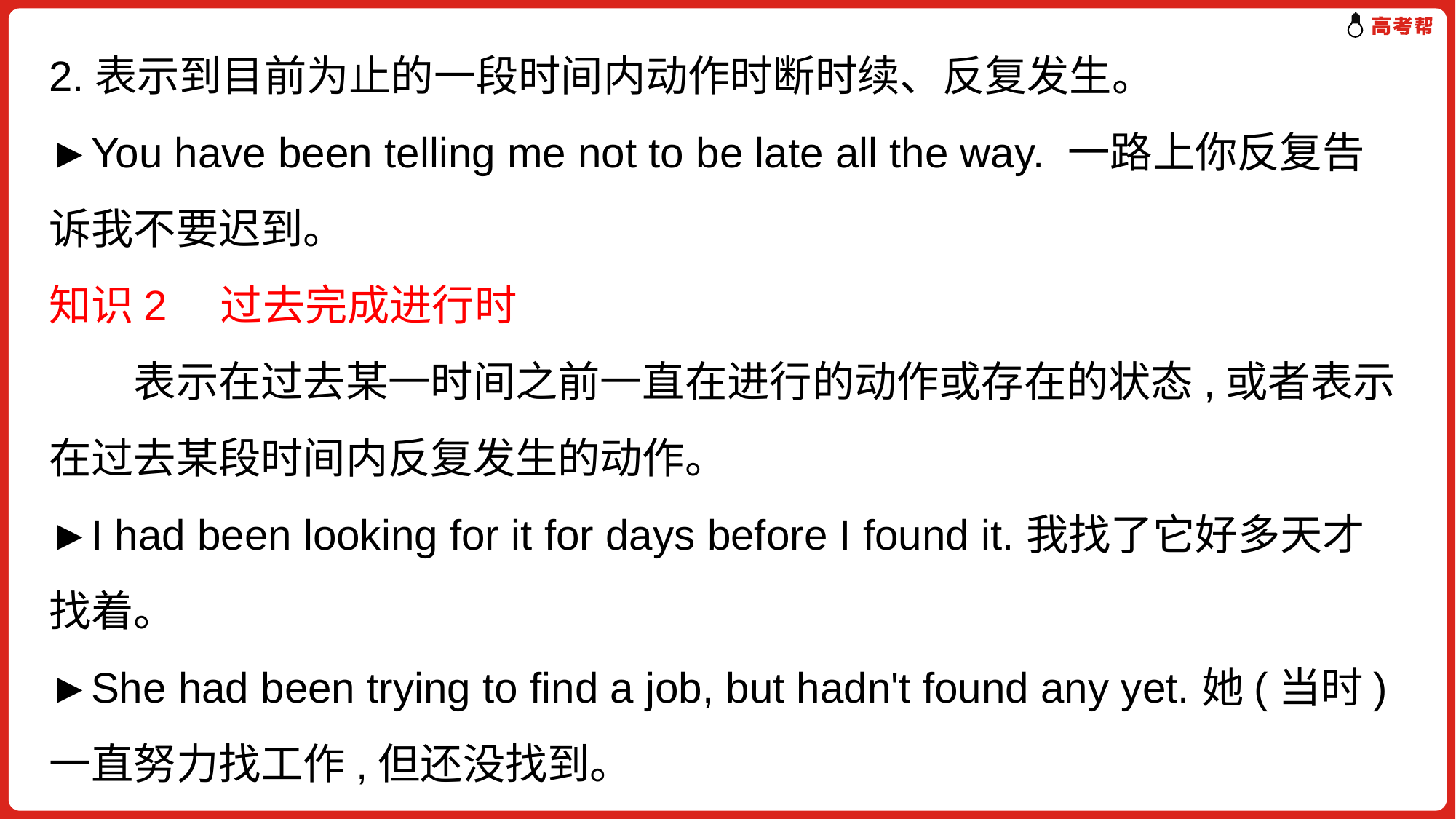

2.表示到目前为止的一段时间内动作时断时续、反复发生。
►You have been telling me not to be late all the way. 一路上你反复告诉我不要迟到。
知识2　过去完成进行时
　　表示在过去某一时间之前一直在进行的动作或存在的状态,或者表示在过去某段时间内反复发生的动作。
►I had been looking for it for days before I found it.我找了它好多天才找着。
►She had been trying to find a job, but hadn't found any yet.她(当时)一直努力找工作,但还没找到。